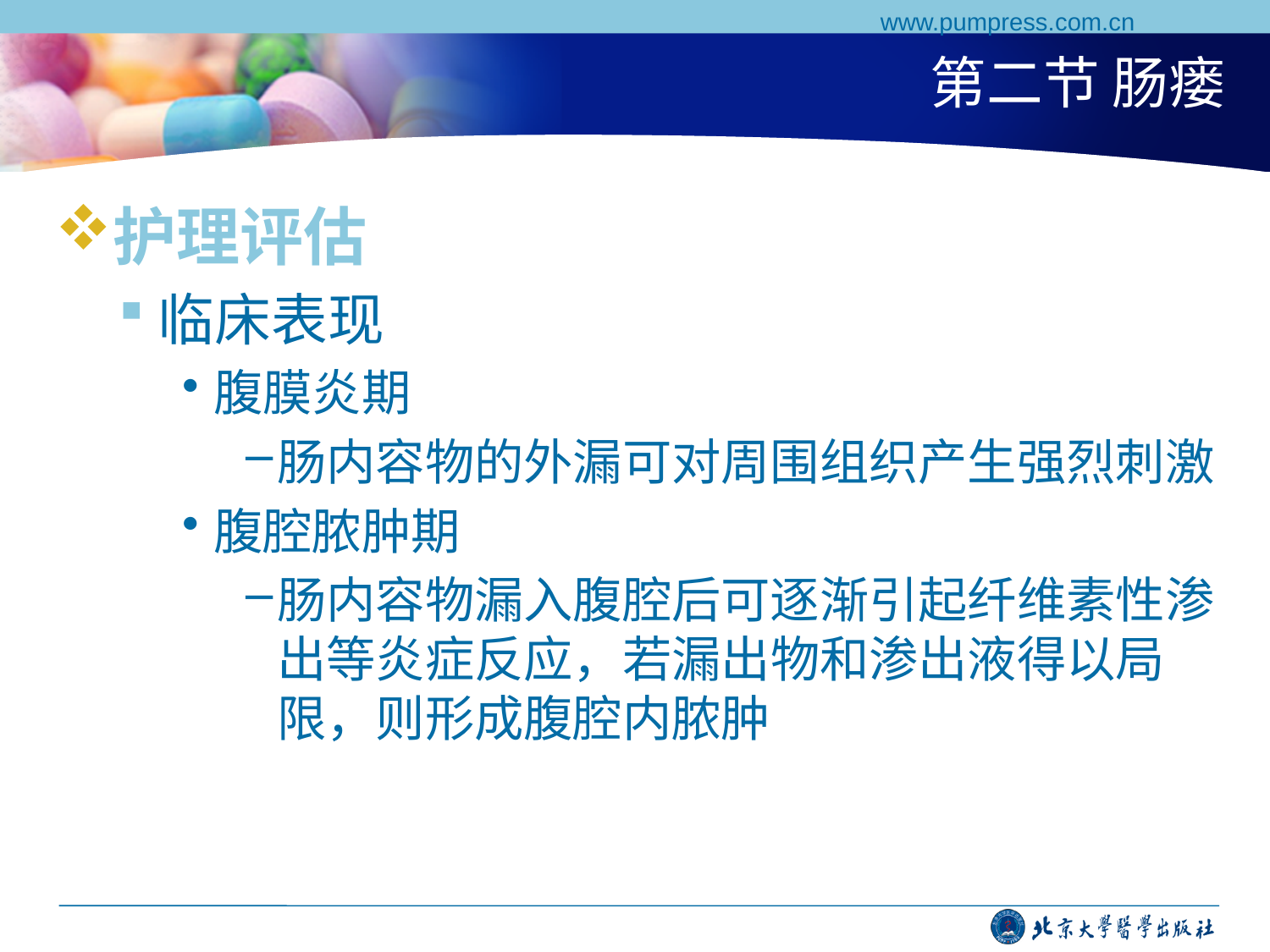

www.pumpress.com.cn
# 第二节 肠瘘
护理评估
临床表现
腹膜炎期
肠内容物的外漏可对周围组织产生强烈刺激
腹腔脓肿期
肠内容物漏入腹腔后可逐渐引起纤维素性渗出等炎症反应，若漏出物和渗出液得以局限，则形成腹腔内脓肿